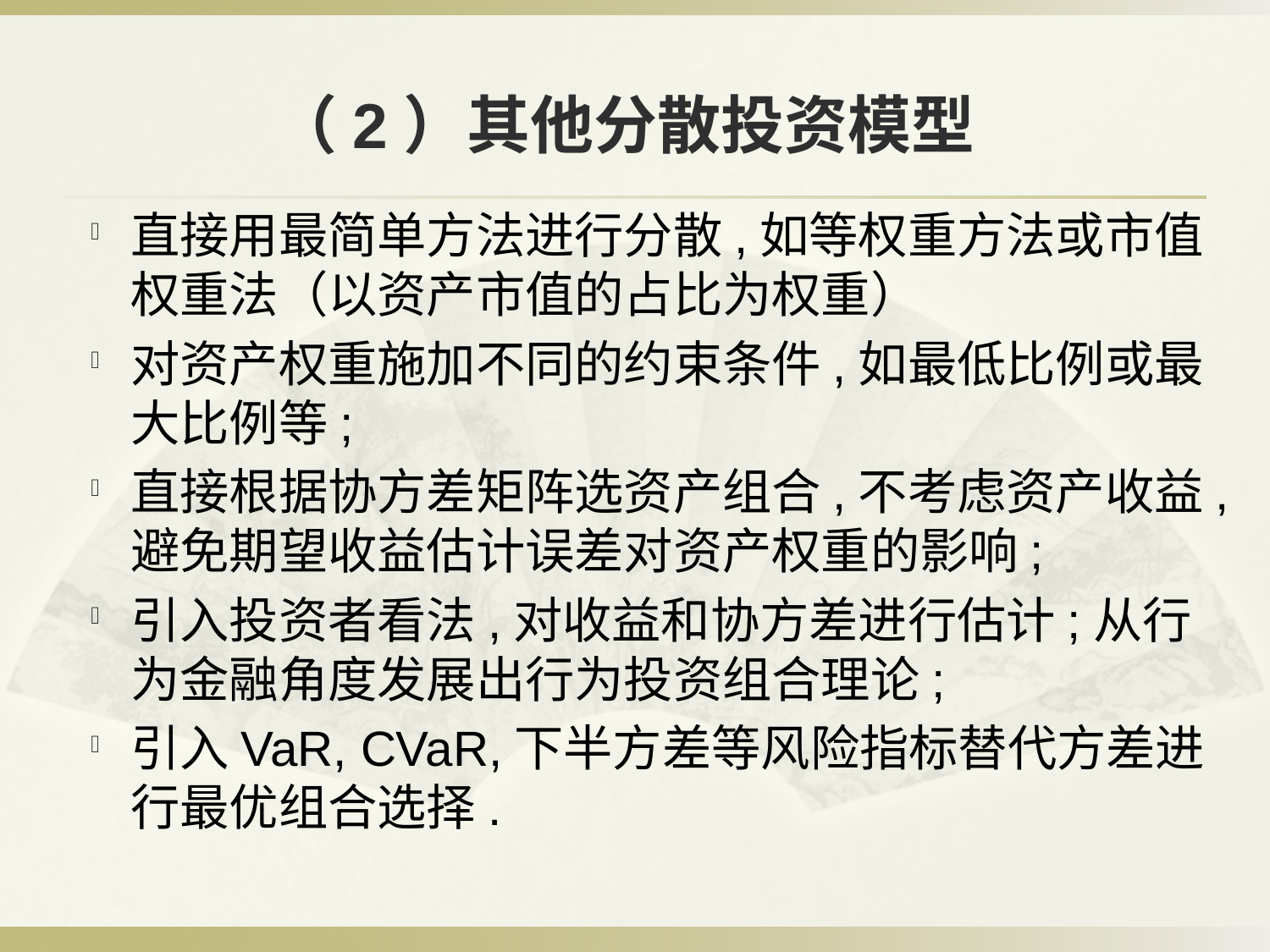

# （2）其他分散投资模型
直接用最简单方法进行分散,如等权重方法或市值权重法（以资产市值的占比为权重）
对资产权重施加不同的约束条件,如最低比例或最大比例等;
直接根据协方差矩阵选资产组合,不考虑资产收益,避免期望收益估计误差对资产权重的影响;
引入投资者看法,对收益和协方差进行估计;从行为金融角度发展出行为投资组合理论;
引入VaR, CVaR,下半方差等风险指标替代方差进行最优组合选择.